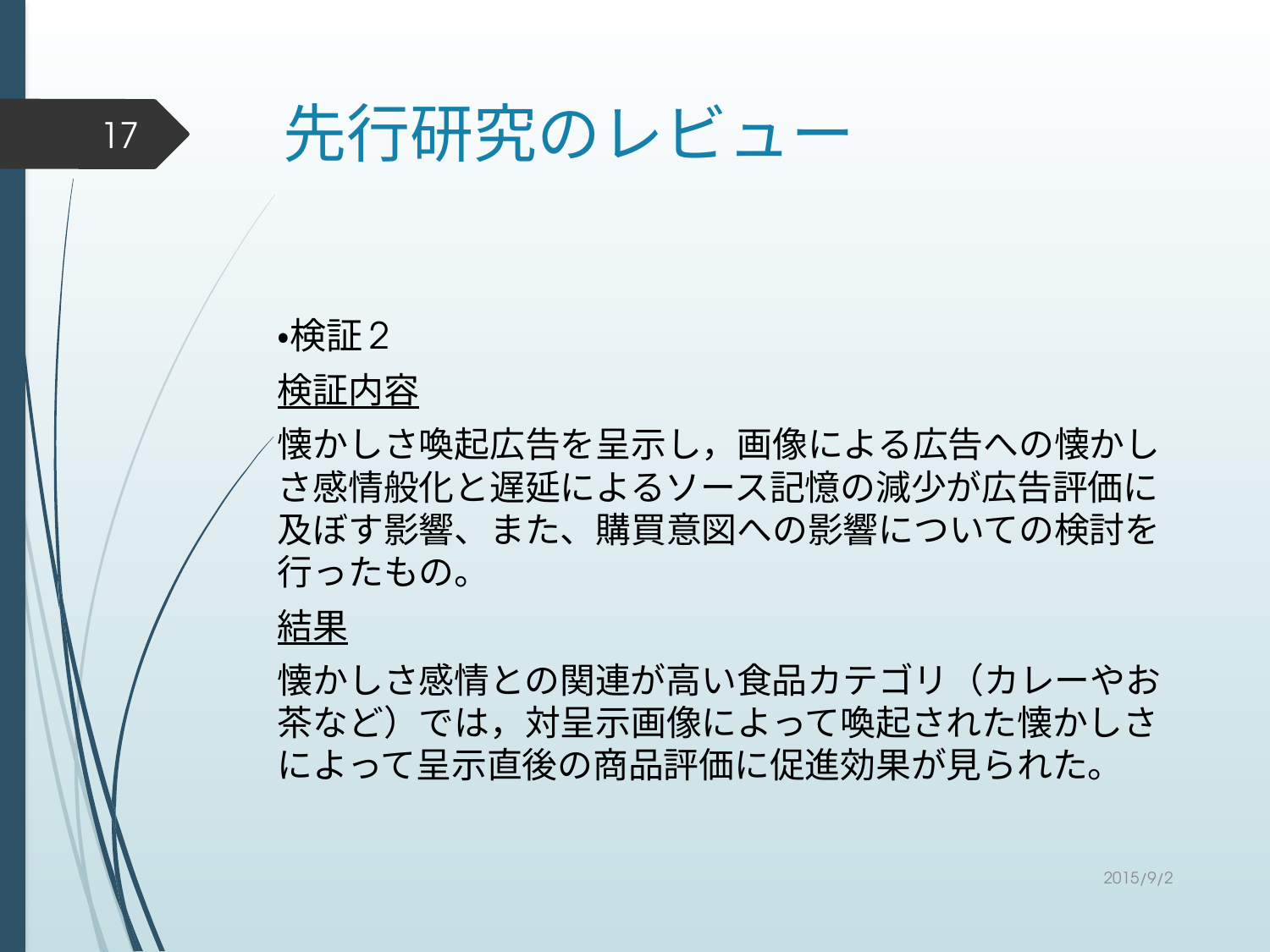

# 先行研究のレビュー
17
・検証2
検証内容
懐かしさ喚起広告を呈示し，画像による広告への懐かしさ感情般化と遅延によるソース記憶の減少が広告評価に及ぼす影響、また、購買意図への影響についての検討を行ったもの。
結果
懐かしさ感情との関連が高い食品カテゴリ（カレーやお茶など）では，対呈示画像によって喚起された懐かしさによって呈示直後の商品評価に促進効果が見られた。

2015/9/2